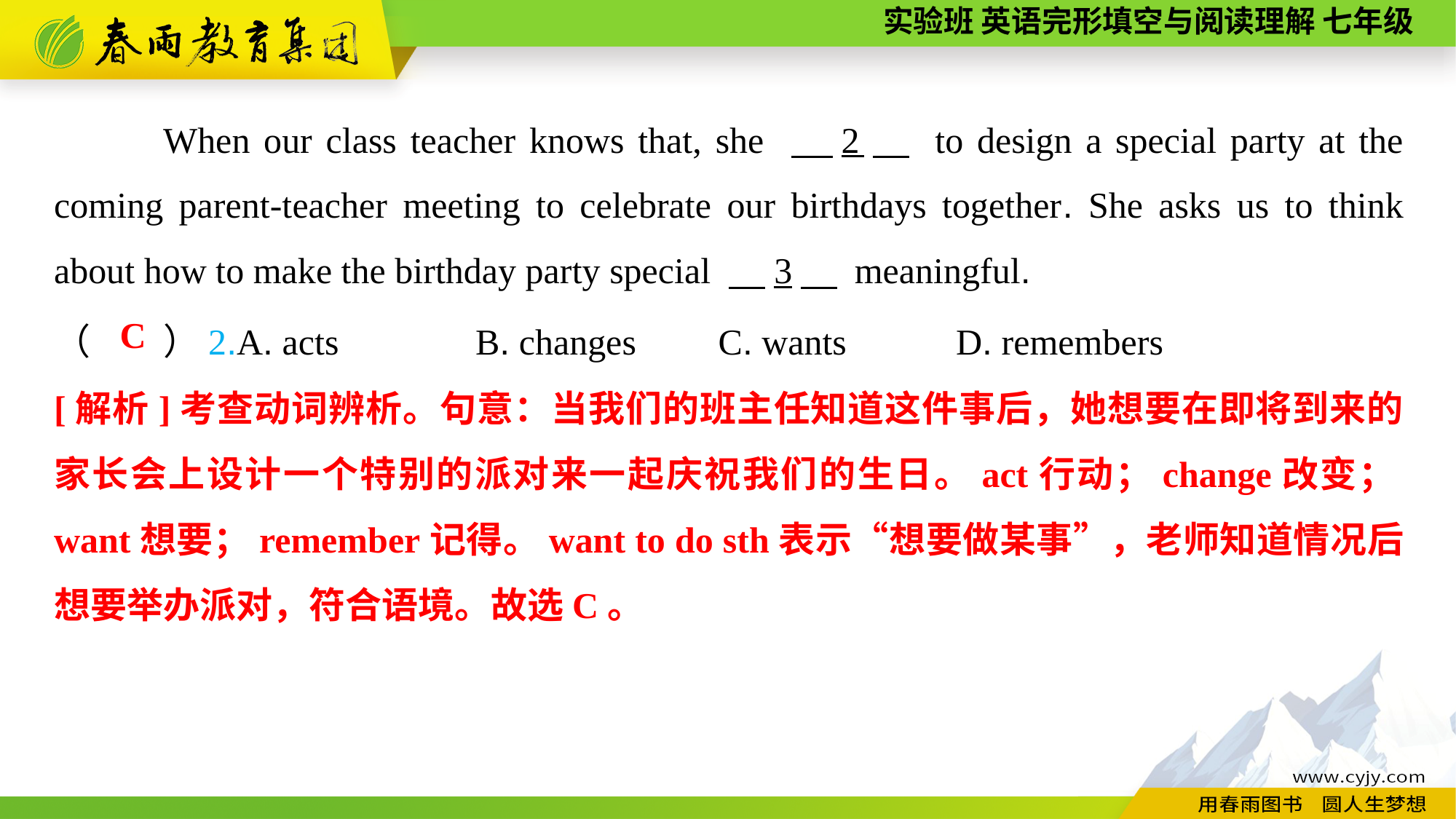

When our class teacher knows that, she 　2　 to design a special party at the coming parent-teacher meeting to celebrate our birthdays together. She asks us to think about how to make the birthday party special 　3　 meaningful.
（　　）2.A. acts               B. changes	 C. wants            D. remembers
C
[解析]考查动词辨析。句意：当我们的班主任知道这件事后，她想要在即将到来的家长会上设计一个特别的派对来一起庆祝我们的生日。act行动；change改变；want想要；remember记得。want to do sth表示“想要做某事”，老师知道情况后想要举办派对，符合语境。故选C。